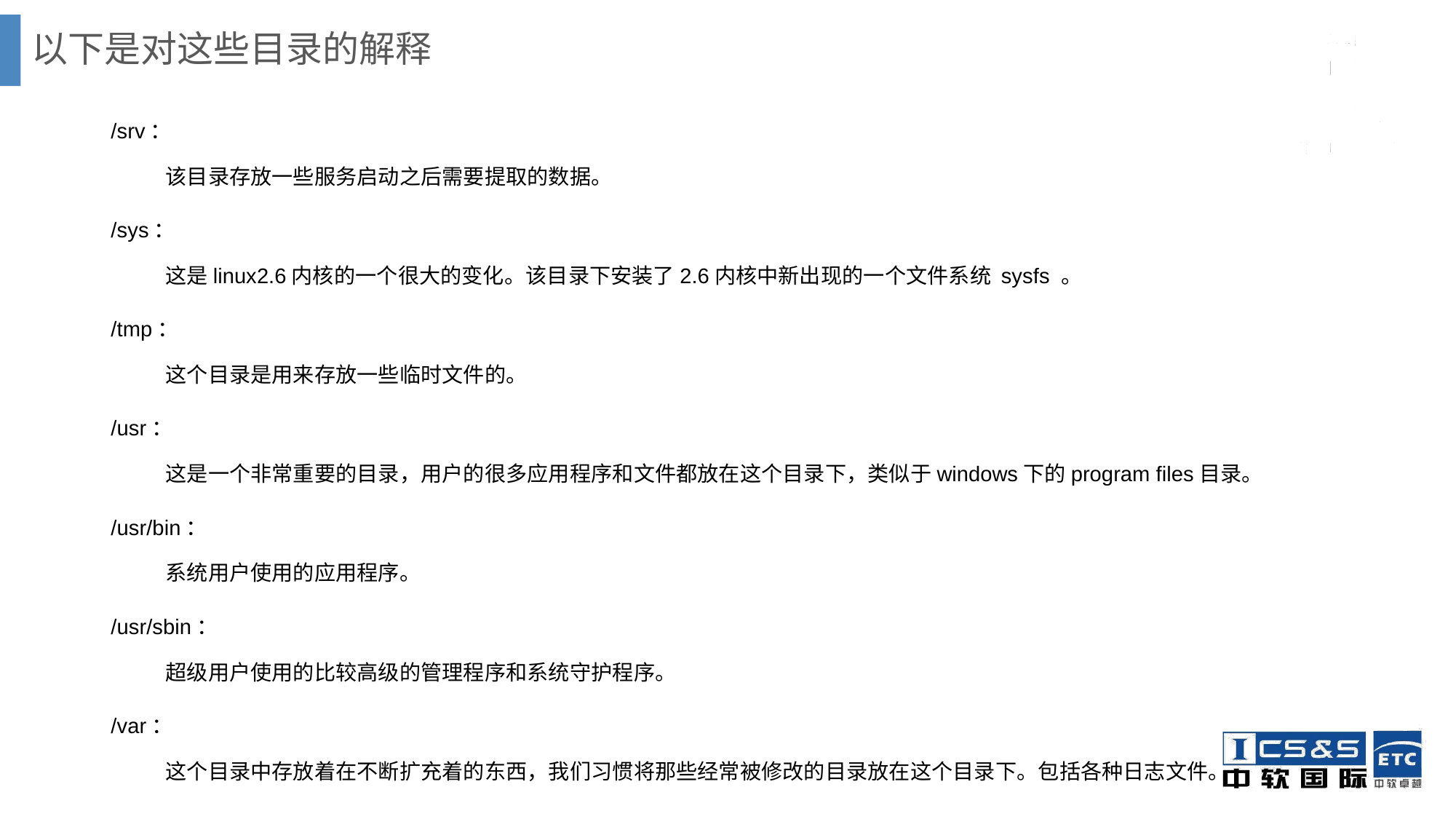

# 以下是对这些目录的解释
/srv：
该目录存放一些服务启动之后需要提取的数据。
/sys：
这是linux2.6内核的一个很大的变化。该目录下安装了2.6内核中新出现的一个文件系统 sysfs 。
/tmp：
这个目录是用来存放一些临时文件的。
/usr：
这是一个非常重要的目录，用户的很多应用程序和文件都放在这个目录下，类似于windows下的program files目录。
/usr/bin：
系统用户使用的应用程序。
/usr/sbin：
超级用户使用的比较高级的管理程序和系统守护程序。
/var：
这个目录中存放着在不断扩充着的东西，我们习惯将那些经常被修改的目录放在这个目录下。包括各种日志文件。